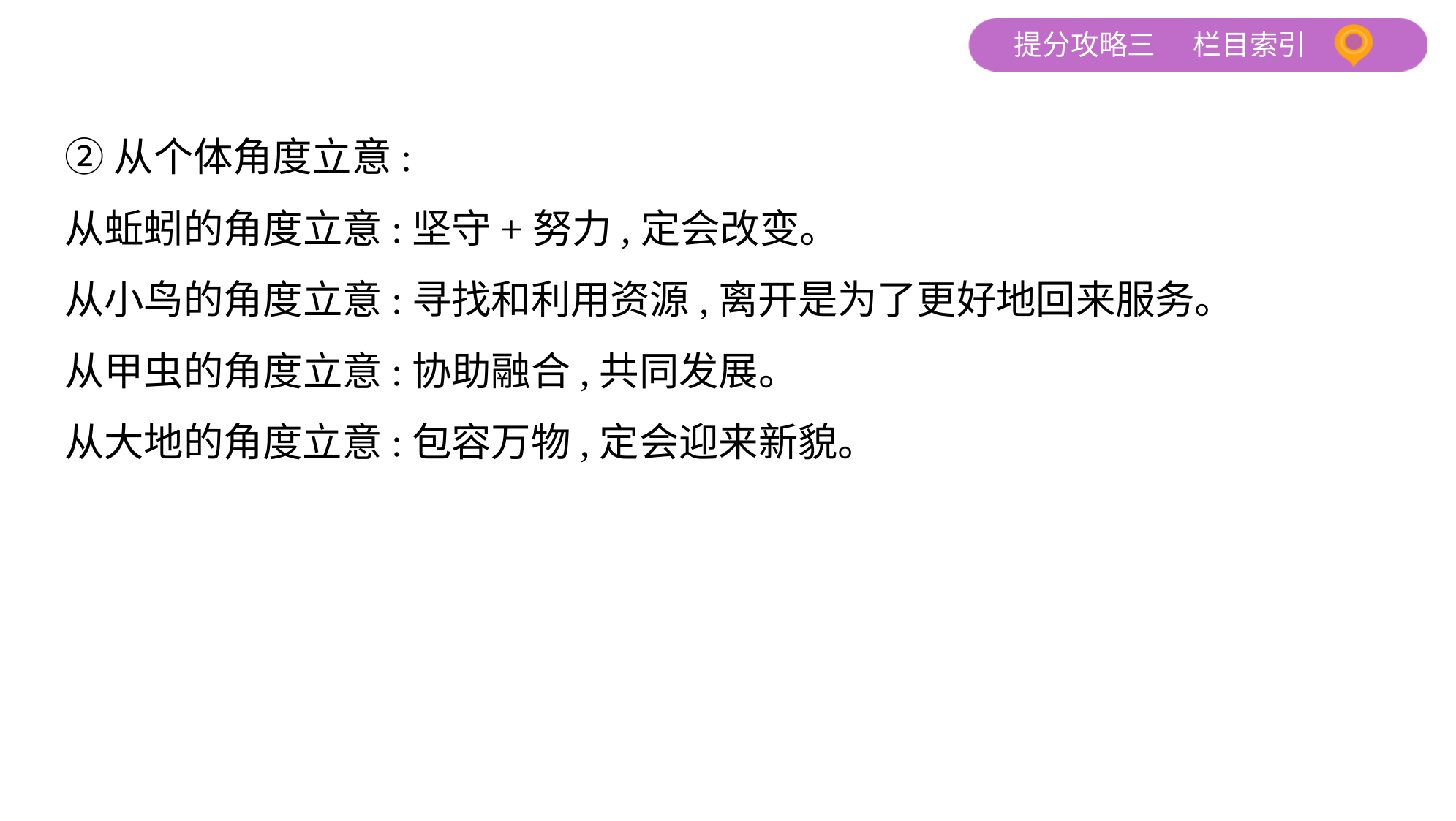

②从个体角度立意:
从蚯蚓的角度立意:坚守+努力,定会改变。
从小鸟的角度立意:寻找和利用资源,离开是为了更好地回来服务。
从甲虫的角度立意:协助融合,共同发展。
从大地的角度立意:包容万物,定会迎来新貌。